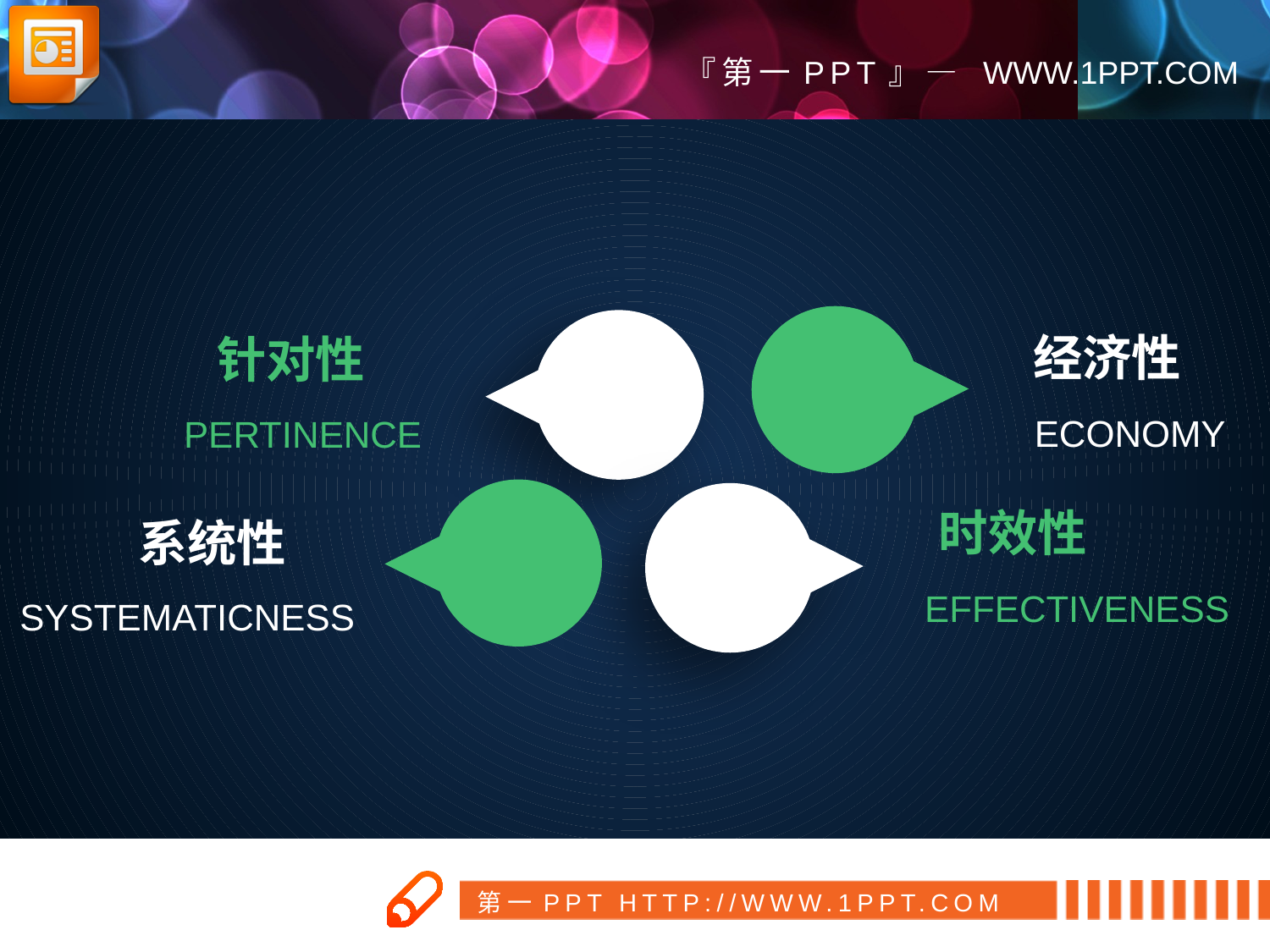

经济性
   针对性
ECONOMY
PERTINENCE

时效性
   系统性
EFFECTIVENESS
SYSTEMATICNESS